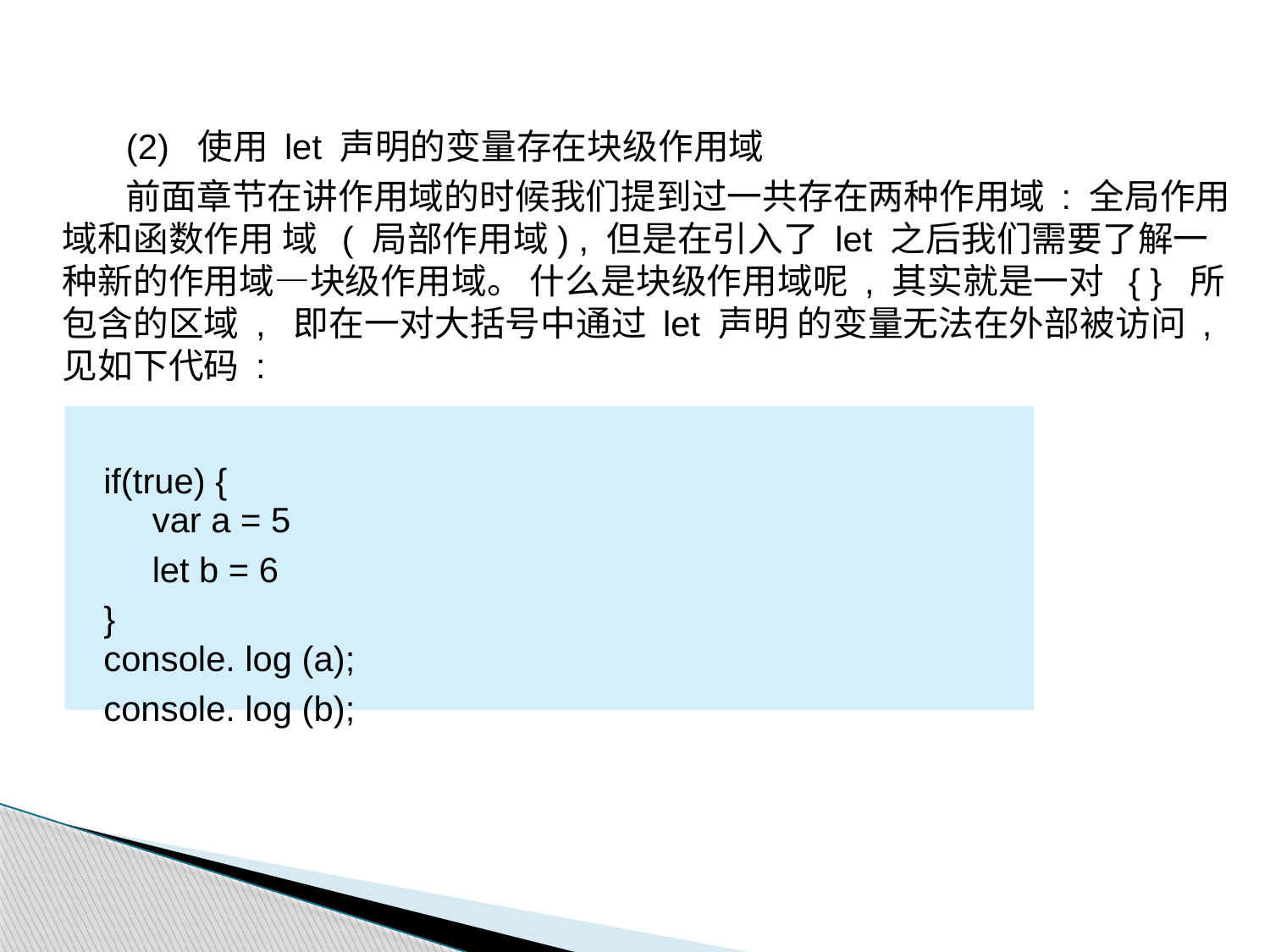

(2)  使用 let 声明的变量存在块级作用域
前面章节在讲作用域的时候我们提到过一共存在两种作用域 : 全局作用域和函数作用 域  ( 局部作用域) , 但是在引入了 let 之后我们需要了解一种新的作用域—块级作用域。 什么是块级作用域呢 , 其实就是一对  { }  所包含的区域 ,  即在一对大括号中通过 let 声明 的变量无法在外部被访问 , 见如下代码 :

if(true) {

     var a = 5

     let b = 6

}

console. log (a);

console. log (b);